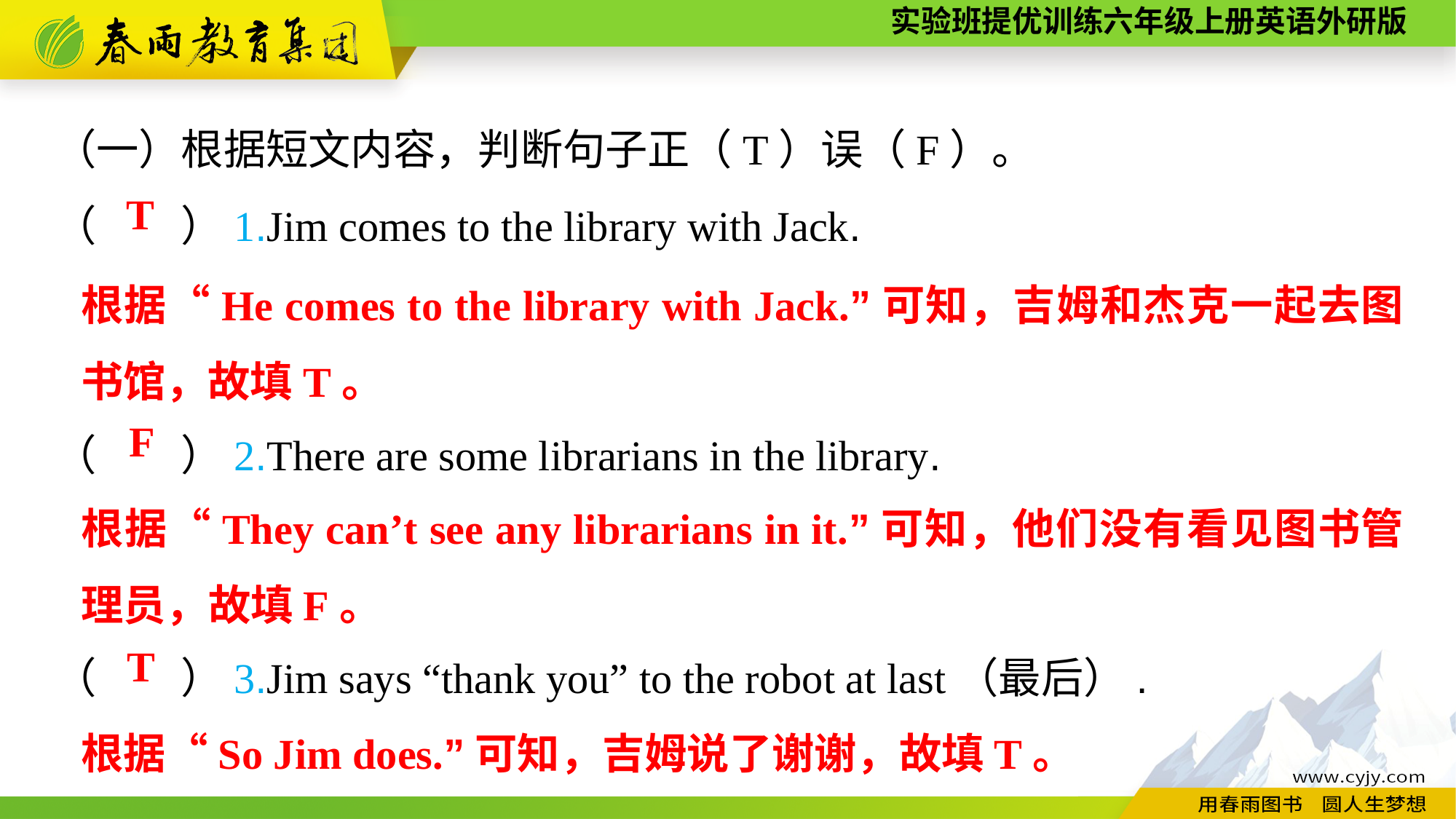

（一）根据短文内容，判断句子正（T）误（F）。
（　　）1.Jim comes to the library with Jack.

（　　）2.There are some librarians in the library.
T
根据“He comes to the library with Jack.”可知，吉姆和杰克一起去图书馆，故填T。
F
根据“They can’t see any librarians in it.”可知，他们没有看见图书管理员，故填F。
（　　）3.Jim says “thank you” to the robot at last（最后）.
T
根据“So Jim does.”可知，吉姆说了谢谢，故填T。